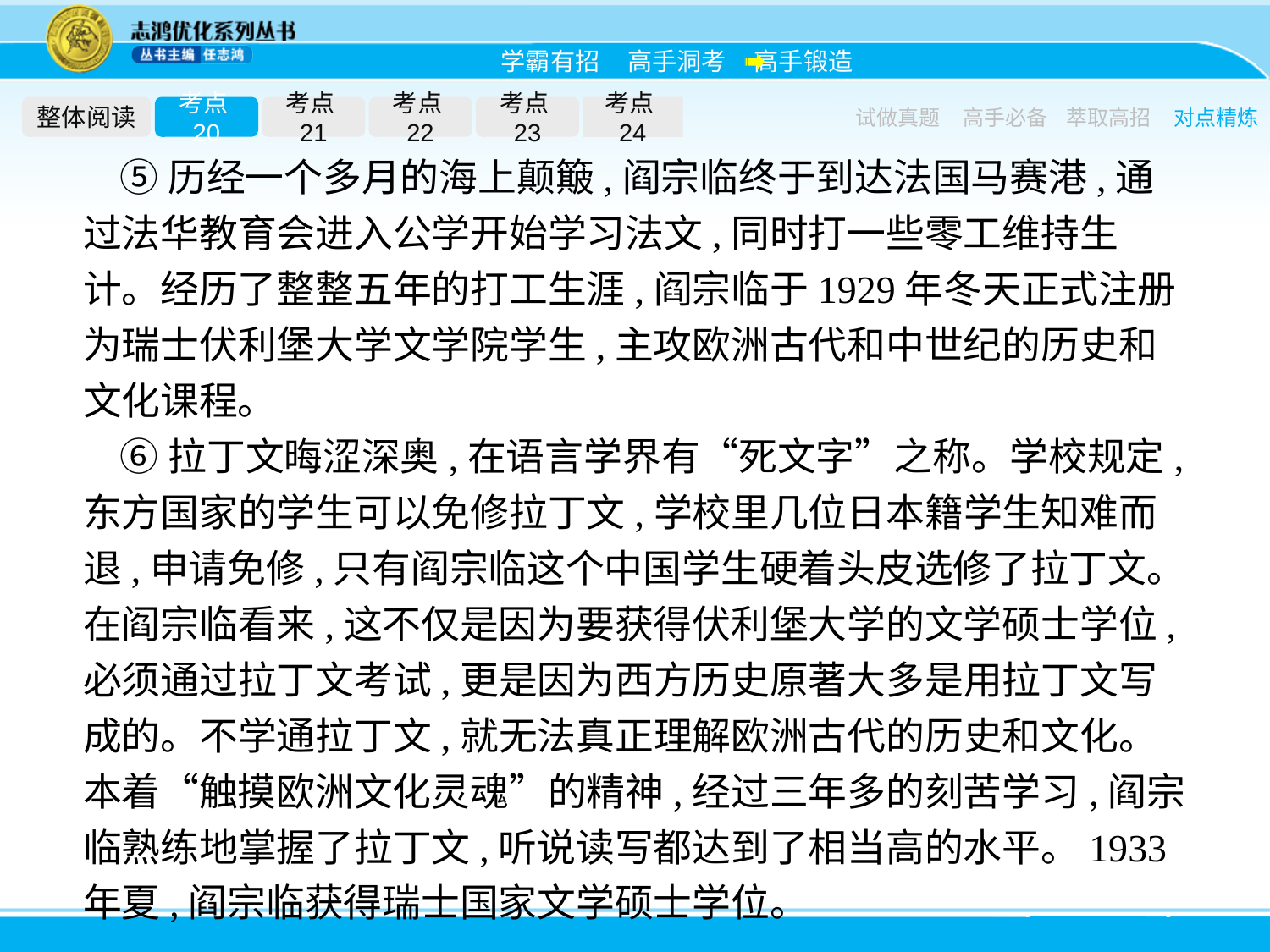

整体阅读
考点20
考点21
考点22
考点23
考点24
试做真题
高手必备
萃取高招
对点精炼
⑤历经一个多月的海上颠簸,阎宗临终于到达法国马赛港,通过法华教育会进入公学开始学习法文,同时打一些零工维持生计。经历了整整五年的打工生涯,阎宗临于1929年冬天正式注册为瑞士伏利堡大学文学院学生,主攻欧洲古代和中世纪的历史和文化课程。
⑥拉丁文晦涩深奥,在语言学界有“死文字”之称。学校规定,东方国家的学生可以免修拉丁文,学校里几位日本籍学生知难而退,申请免修,只有阎宗临这个中国学生硬着头皮选修了拉丁文。在阎宗临看来,这不仅是因为要获得伏利堡大学的文学硕士学位,必须通过拉丁文考试,更是因为西方历史原著大多是用拉丁文写成的。不学通拉丁文,就无法真正理解欧洲古代的历史和文化。本着“触摸欧洲文化灵魂”的精神,经过三年多的刻苦学习,阎宗临熟练地掌握了拉丁文,听说读写都达到了相当高的水平。1933年夏,阎宗临获得瑞士国家文学硕士学位。